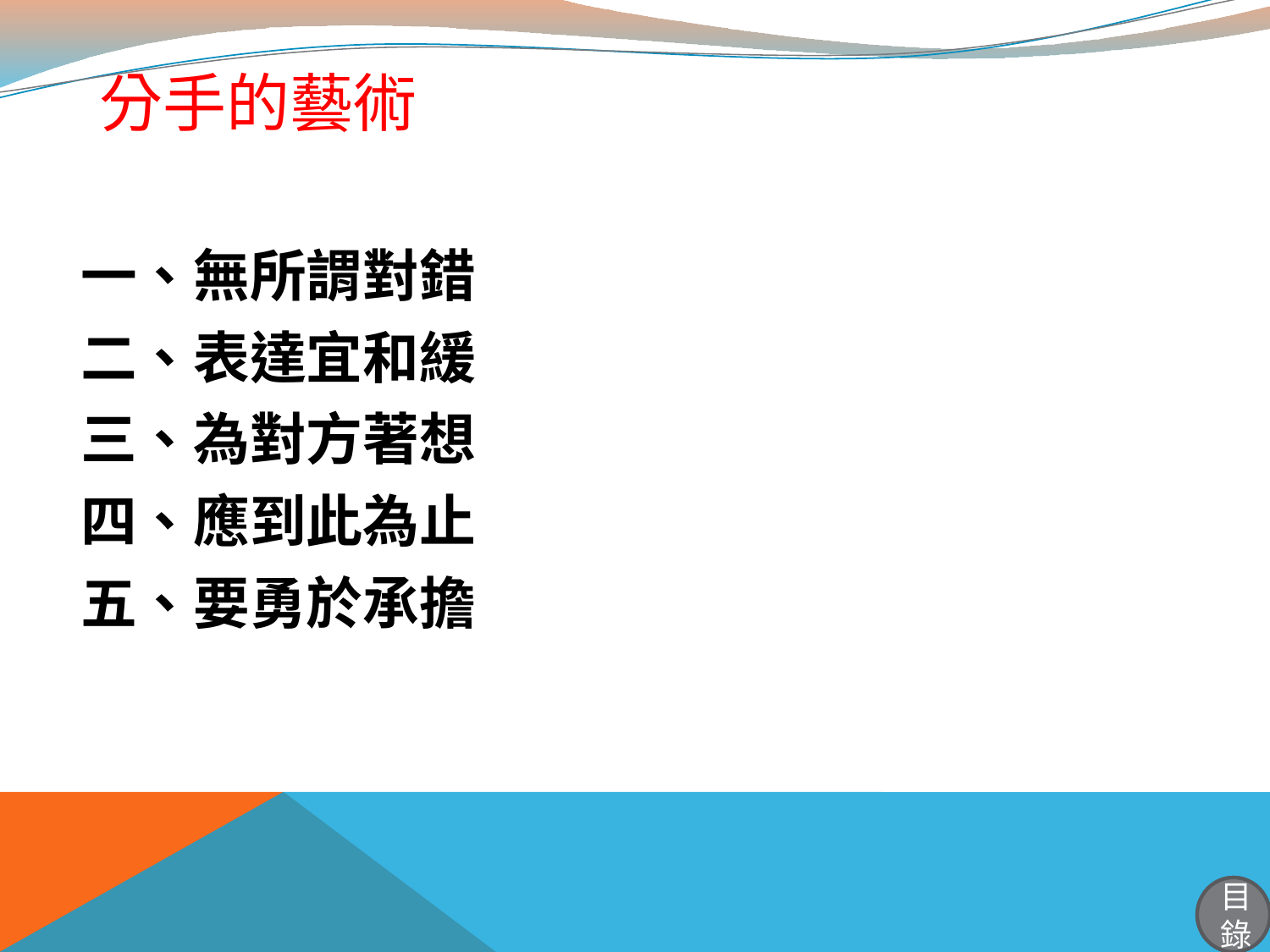

# 分手的藝術
一、無所謂對錯
二、表達宜和緩
三、為對方著想
四、應到此為止
五、要勇於承擔